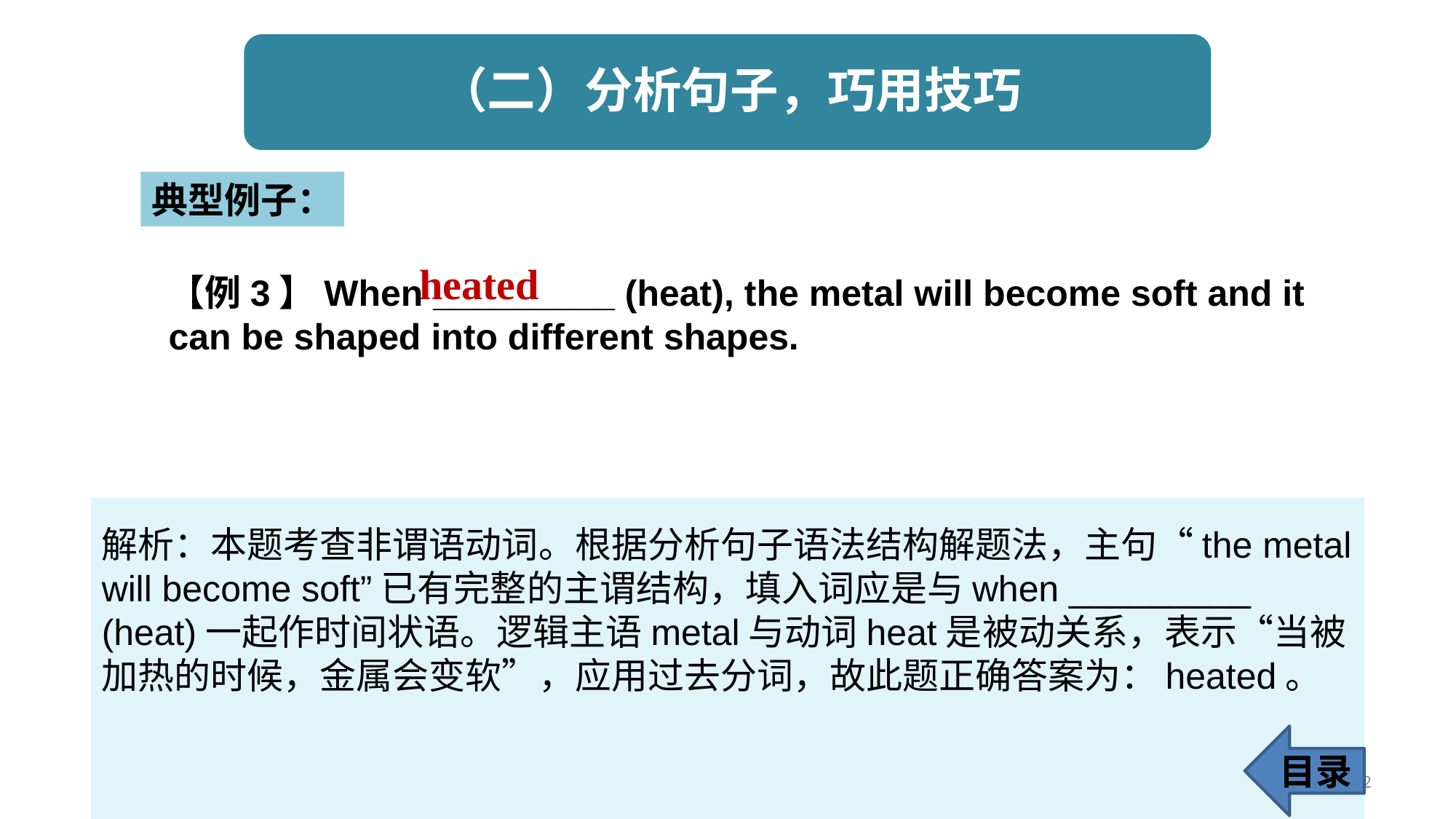

（二）分析句子，巧用技巧
典型例子：
heated
【例3】When _________ (heat), the metal will become soft and it can be shaped into different shapes.

解析：本题考查非谓语动词。根据分析句子语法结构解题法，主句“the metal will become soft”已有完整的主谓结构，填入词应是与when _________ (heat)一起作时间状语。逻辑主语metal与动词heat是被动关系，表示“当被加热的时候，金属会变软”，应用过去分词，故此题正确答案为：heated。
目录
22